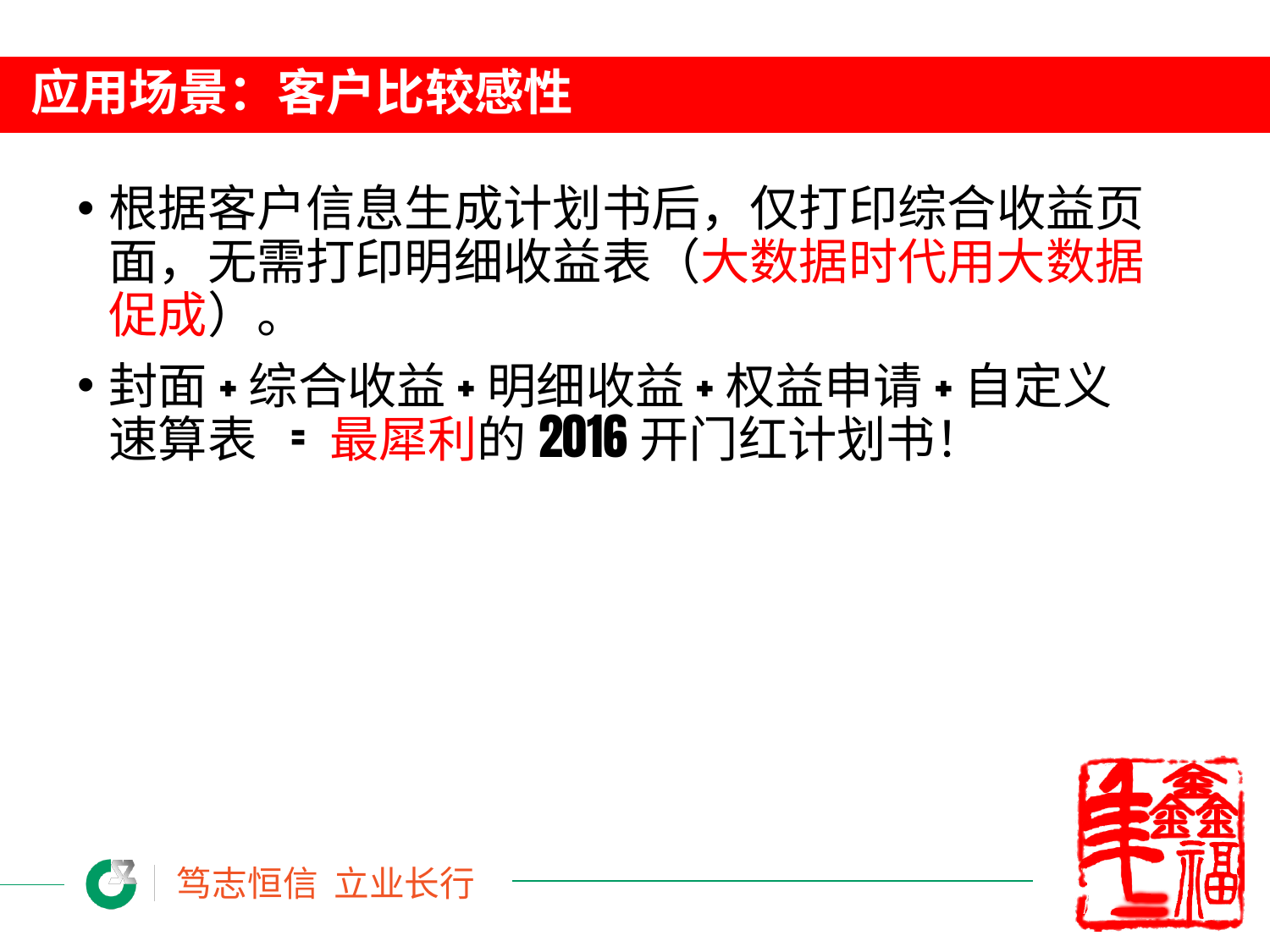

# 应用场景：客户比较感性
根据客户信息生成计划书后，仅打印综合收益页面，无需打印明细收益表（大数据时代用大数据促成）。
封面+综合收益+明细收益+权益申请+自定义速算表  = 最犀利的2016开门红计划书！